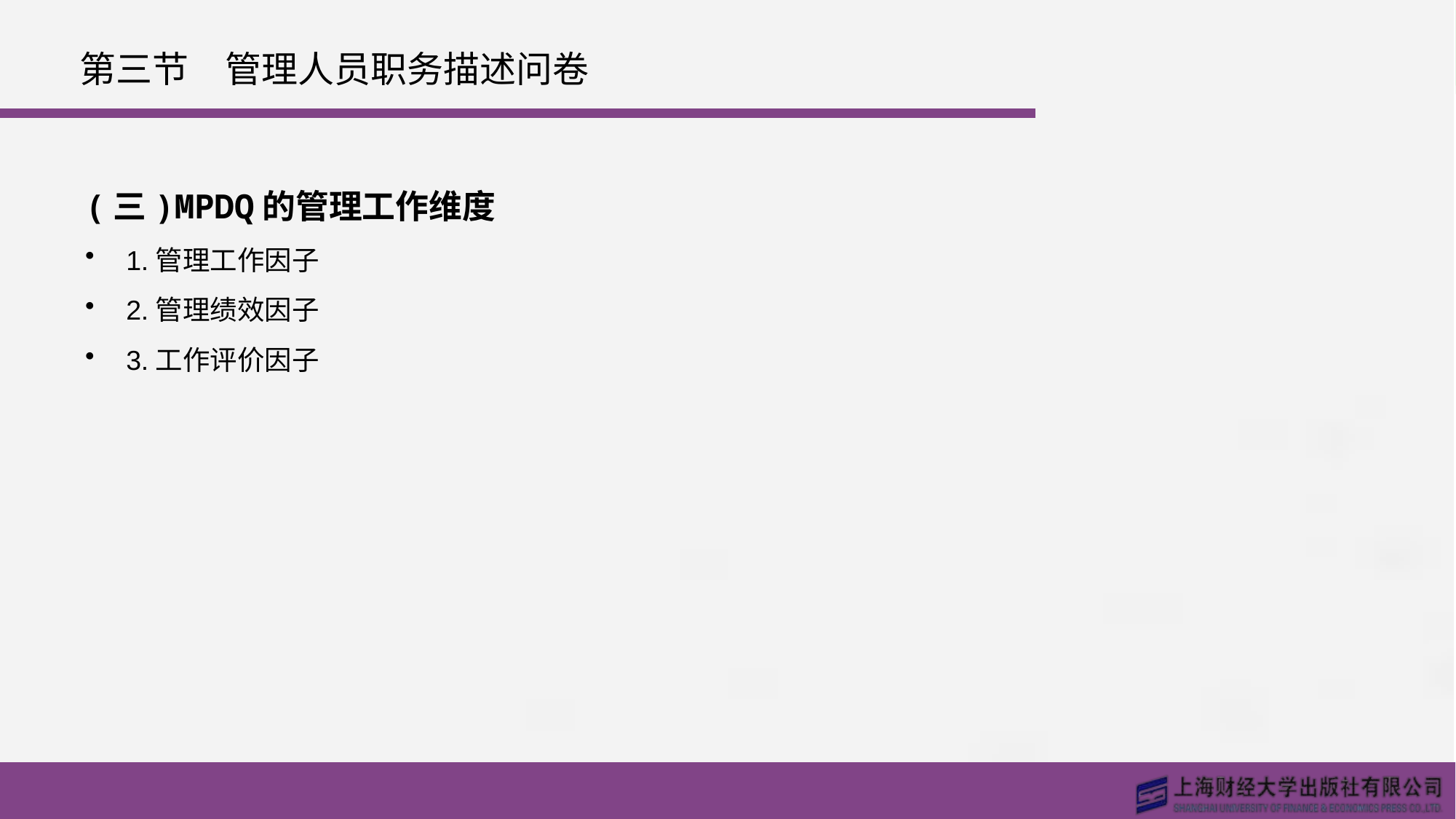

# 第三节　管理人员职务描述问卷
(三)MPDQ的管理工作维度
1.管理工作因子
2.管理绩效因子
3.工作评价因子